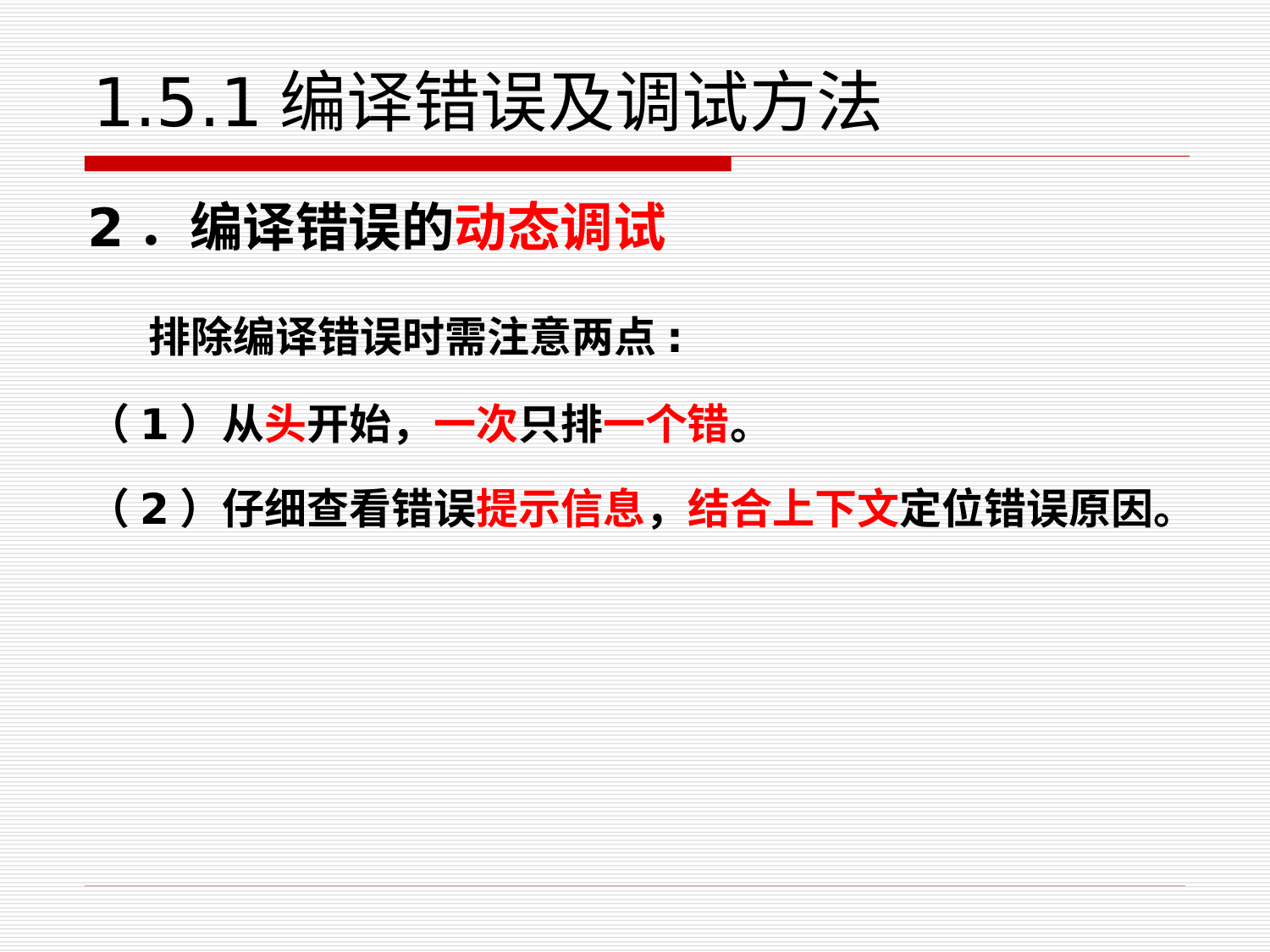

# 1.5.1编译错误及调试方法
2．编译错误的动态调试
    排除编译错误时需注意两点:
（1）从头开始，一次只排一个错。
（2）仔细查看错误提示信息，结合上下文定位错误原因。